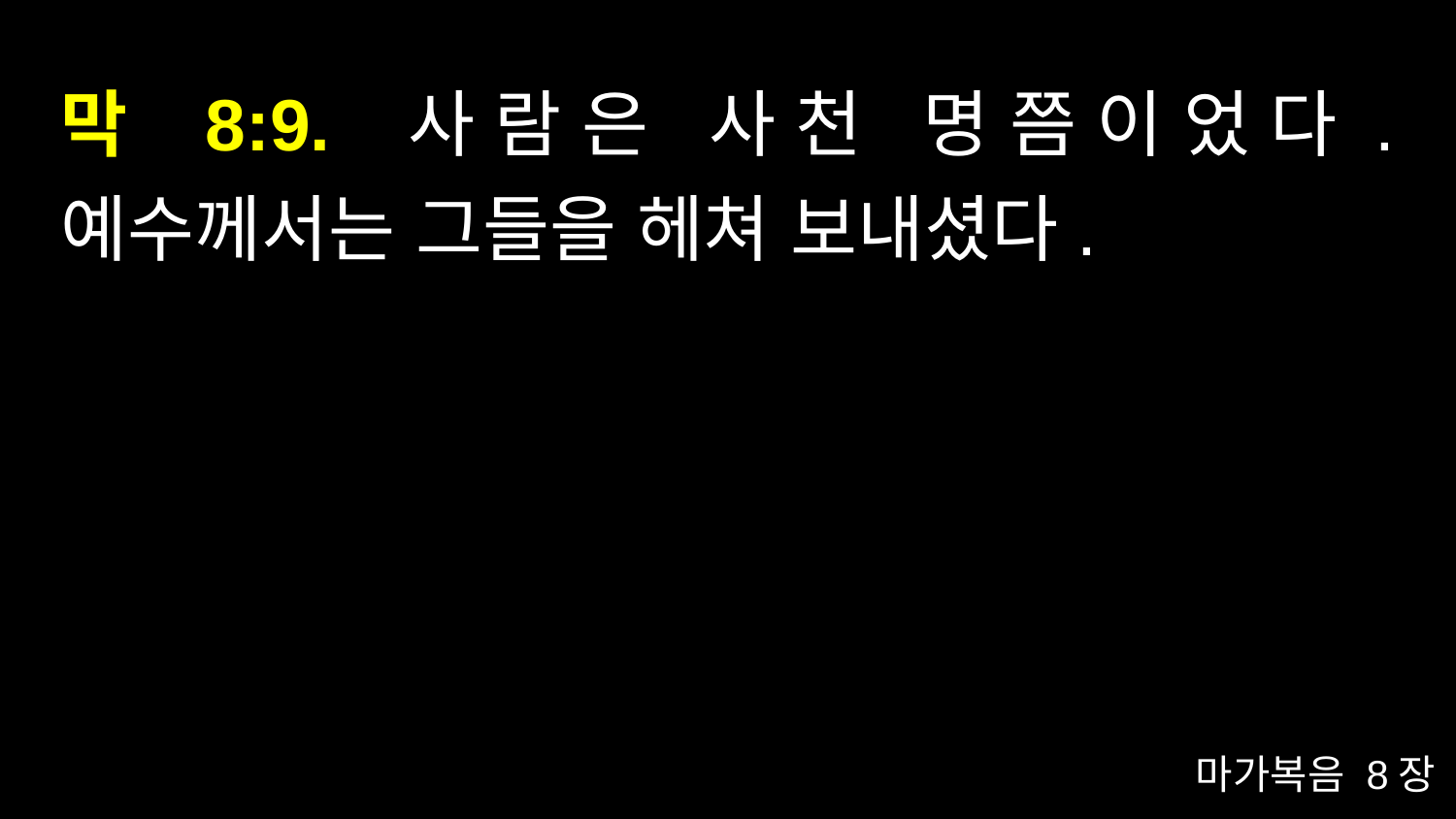

# 막 8:9. 사람은 사천 명쯤이었다. 예수께서는 그들을 헤쳐 보내셨다.
마가복음 8장